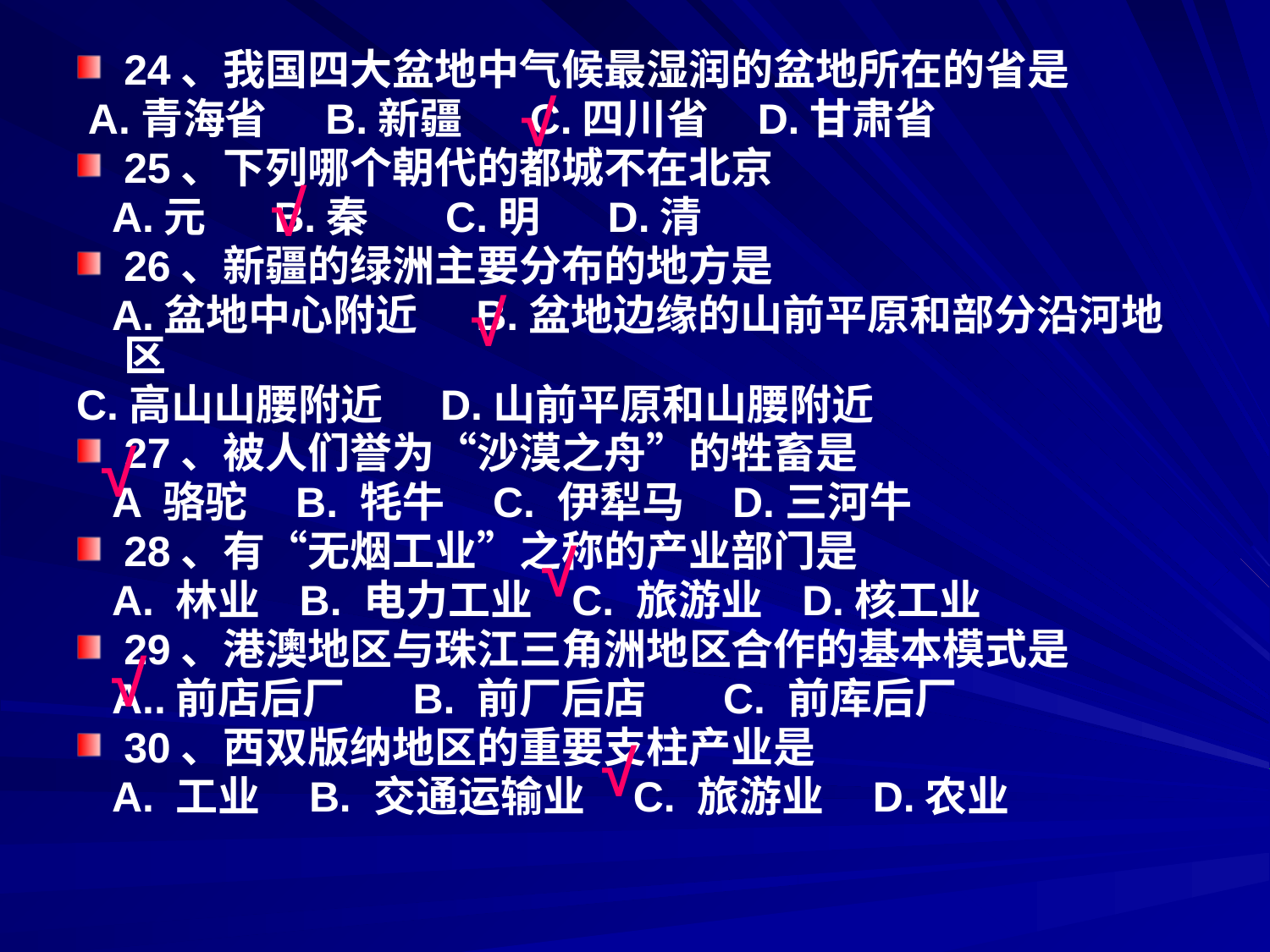

24、我国四大盆地中气候最湿润的盆地所在的省是
 A.青海省     B.新疆      C.四川省    D.甘肃省
25、下列哪个朝代的都城不在北京
   A.元      B.秦       C.明      D.清
26、新疆的绿洲主要分布的地方是
   A.盆地中心附近     B.盆地边缘的山前平原和部分沿河地区
C.高山山腰附近     D.山前平原和山腰附近
27、被人们誉为“沙漠之舟”的牲畜是
   A 骆驼    B. 牦牛    C. 伊犁马    D.三河牛
28、有“无烟工业”之称的产业部门是
   A. 林业   B. 电力工业   C. 旅游业   D.核工业
29、港澳地区与珠江三角洲地区合作的基本模式是
   A..前店后厂      B. 前厂后店       C. 前库后厂
30、西双版纳地区的重要支柱产业是
   A. 工业    B. 交通运输业    C. 旅游业    D.农业
√
√
√
√
√
√
√